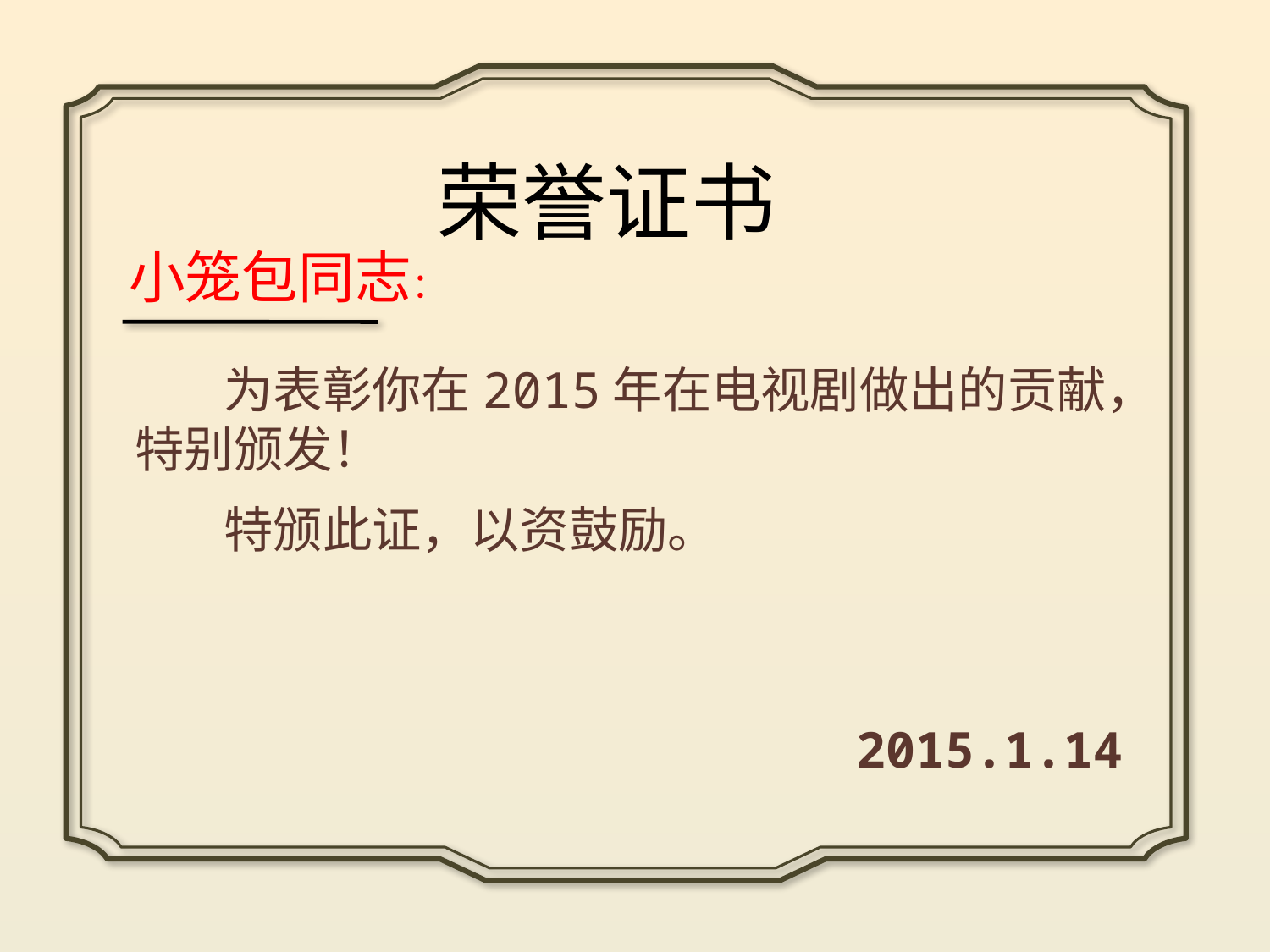

荣誉证书
小笼包同志：
       为表彰你在2015年在电视剧做出的贡献，特别颁发！
       特颁此证，以资鼓励。

2015.1.14